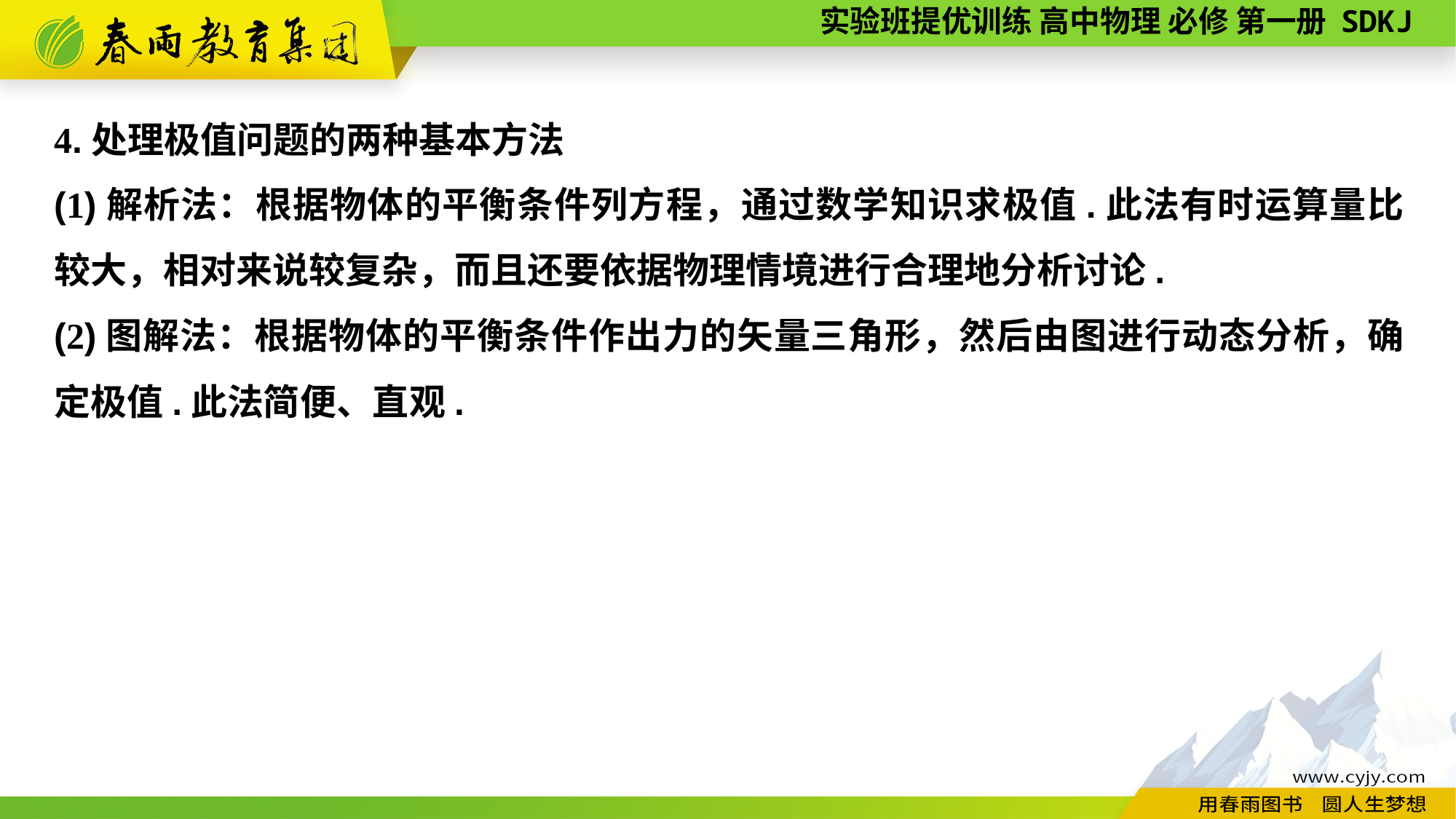

4.处理极值问题的两种基本方法
(1)解析法：根据物体的平衡条件列方程，通过数学知识求极值.此法有时运算量比较大，相对来说较复杂，而且还要依据物理情境进行合理地分析讨论.
(2)图解法：根据物体的平衡条件作出力的矢量三角形，然后由图进行动态分析，确定极值.此法简便、直观.